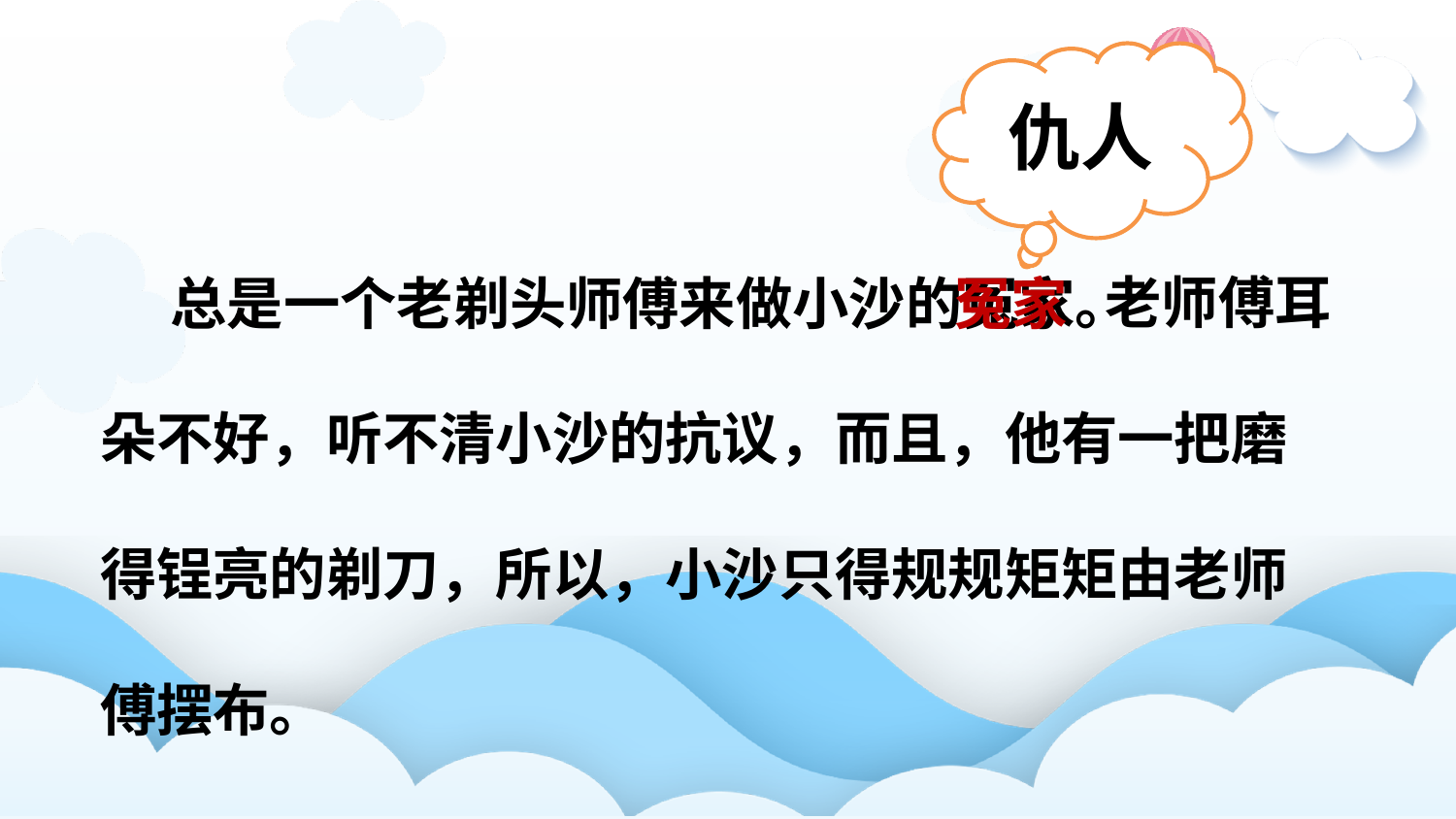

仇人
                                                                                                   老师傅耳

朵不好，听不清小沙的抗议，而且，他有一把磨

得锃亮的剃刀，所以，小沙只得规规矩矩由老师

傅摆布。

         总是一个老剃头师傅来做小沙的冤家。
冤家